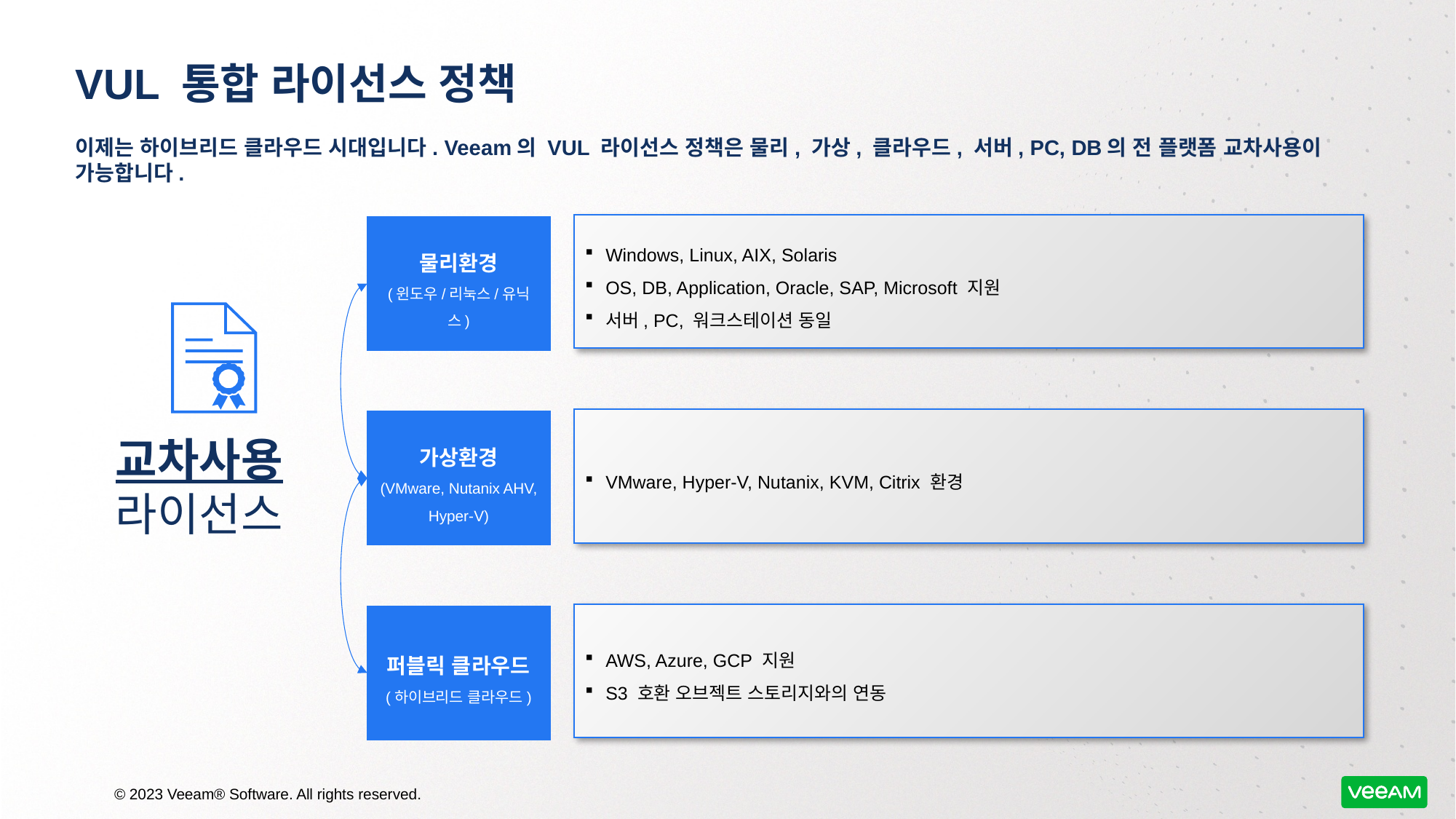

# VUL 통합 라이선스 정책
이제는 하이브리드 클라우드 시대입니다. Veeam의 VUL 라이선스 정책은 물리, 가상, 클라우드, 서버, PC, DB의 전 플랫폼 교차사용이 가능합니다.

Windows, Linux, AIX, Solaris
OS, DB, Application, Oracle, SAP, Microsoft 지원
서버, PC, 워크스테이션 동일
물리환경
(윈도우/리눅스/유닉스)

VMware, Hyper-V, Nutanix, KVM, Citrix 환경
가상환경
(VMware, Nutanix AHV, Hyper-V)
교차사용 라이선스
AWS, Azure, GCP 지원
S3 호환 오브젝트 스토리지와의 연동
퍼블릭 클라우드
(하이브리드 클라우드)